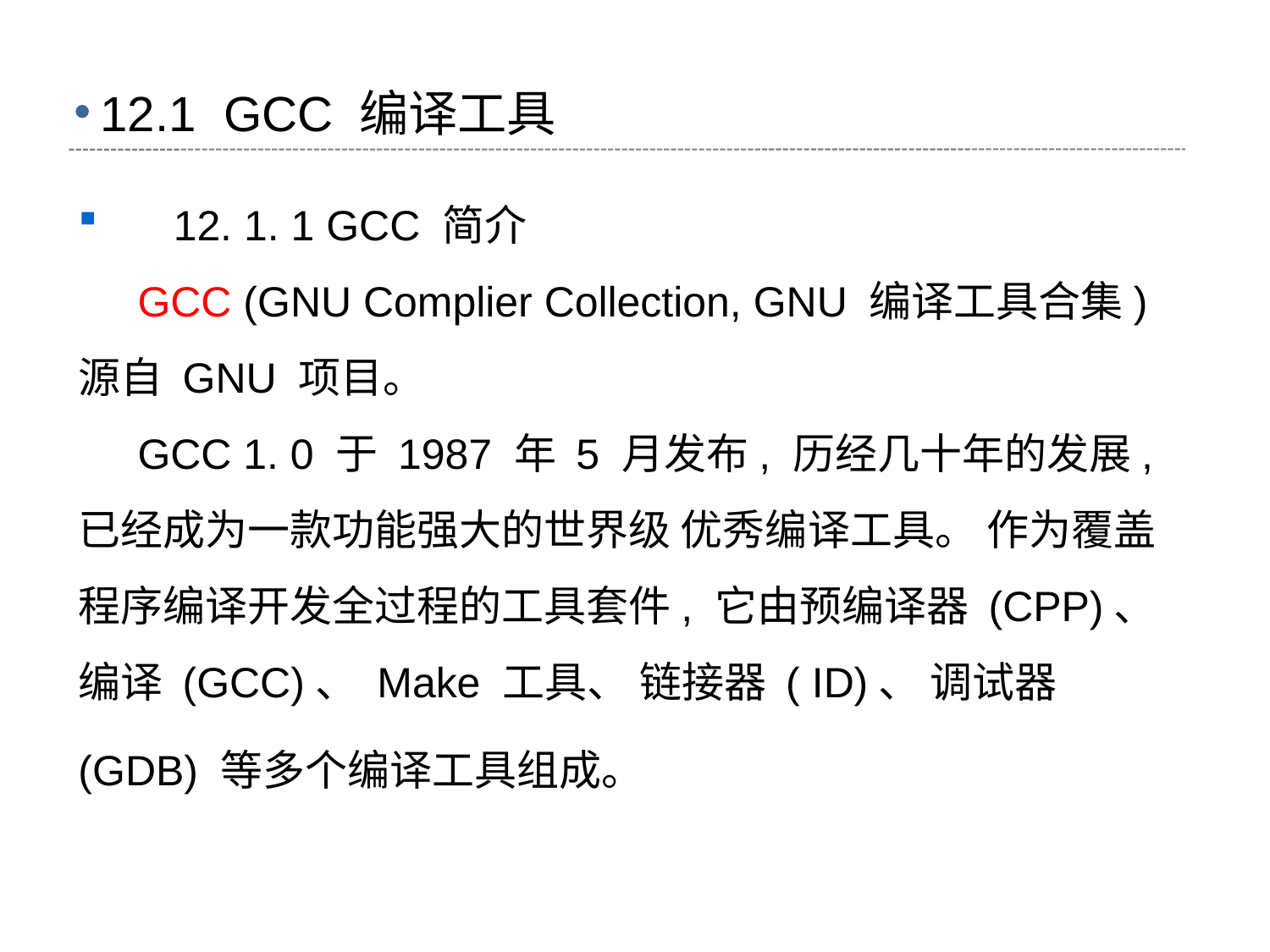

# 12.1  GCC 编译工具
    12. 1. 1 GCC 简介
     GCC (GNU Complier Collection, GNU 编译工具合集) 源自 GNU 项目。
     GCC 1. 0 于 1987 年 5 月发布, 历经几十年的发展, 已经成为一款功能强大的世界级 优秀编译工具。 作为覆盖程序编译开发全过程的工具套件, 它由预编译器 (CPP)、 编译 (GCC)、 Make 工具、 链接器 ( ID)、 调试器 (GDB) 等多个编译工具组成。